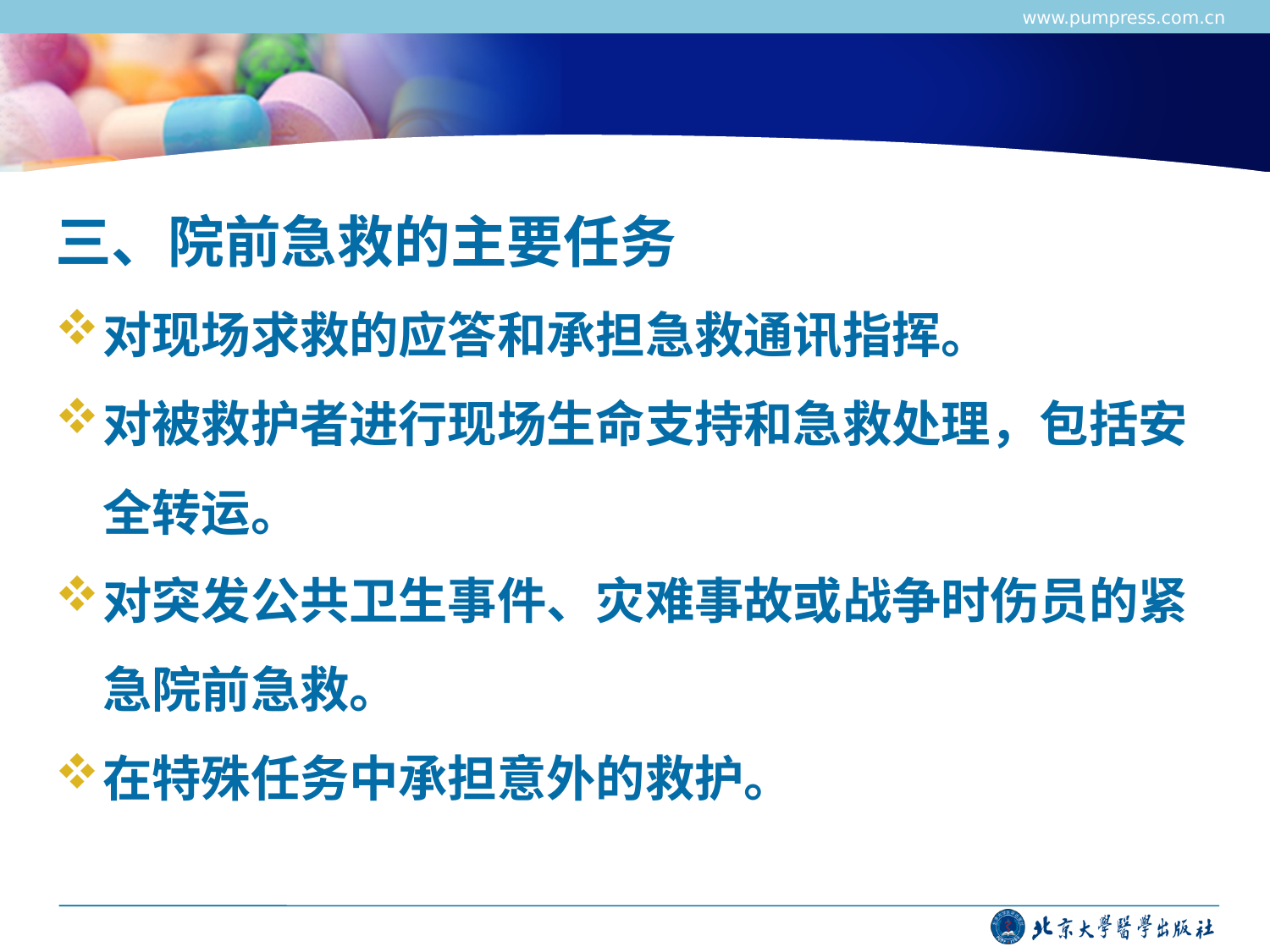

www.pumpress.com.cn
#
三、院前急救的主要任务
对现场求救的应答和承担急救通讯指挥。
对被救护者进行现场生命支持和急救处理，包括安全转运。
对突发公共卫生事件、灾难事故或战争时伤员的紧急院前急救。
在特殊任务中承担意外的救护。